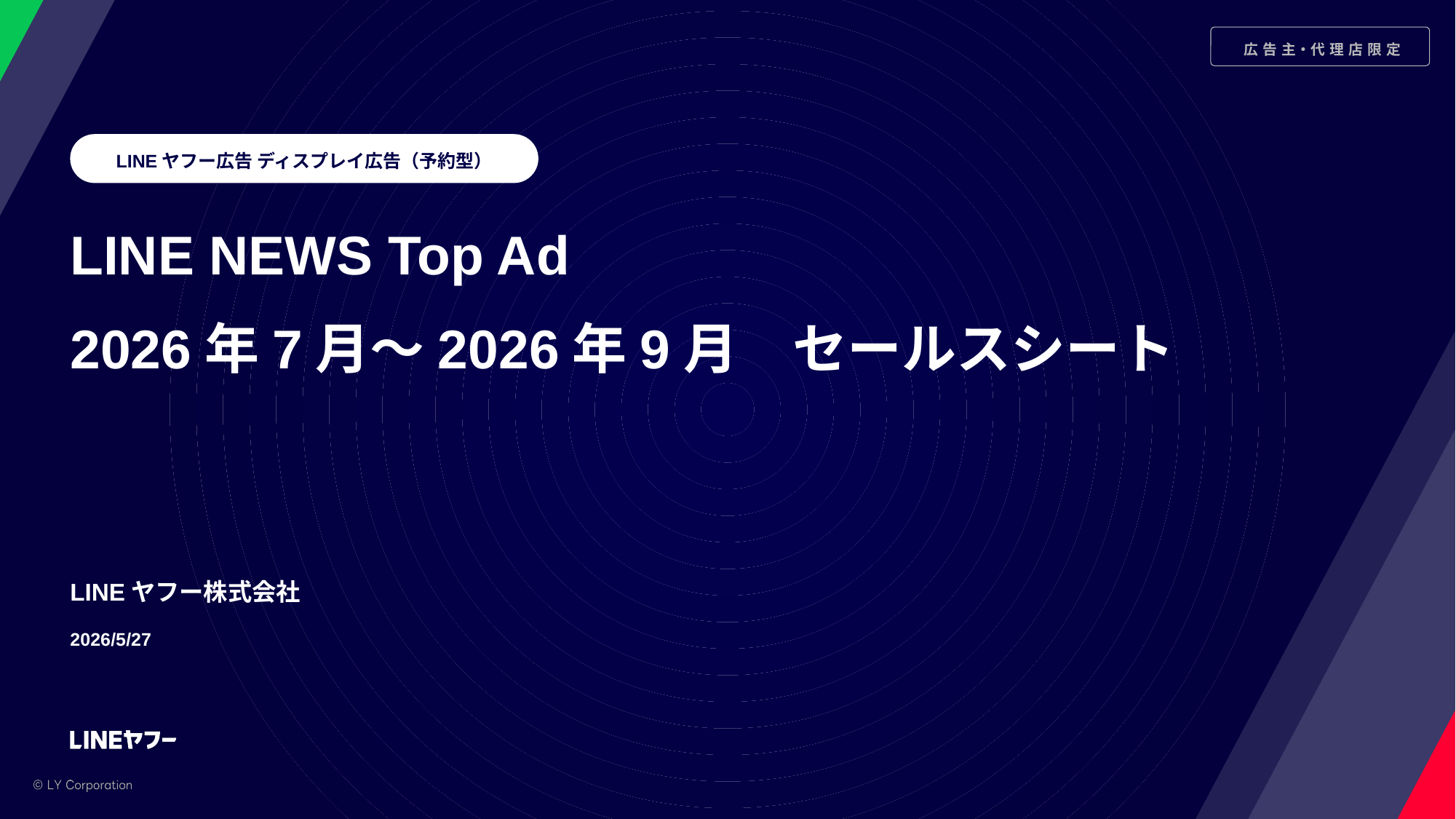

LINEヤフー広告 ディスプレイ広告（予約型）
LINE NEWS Top Ad
2026年7月～2026年9月　セールスシート
LINEヤフー株式会社
2026/5/27